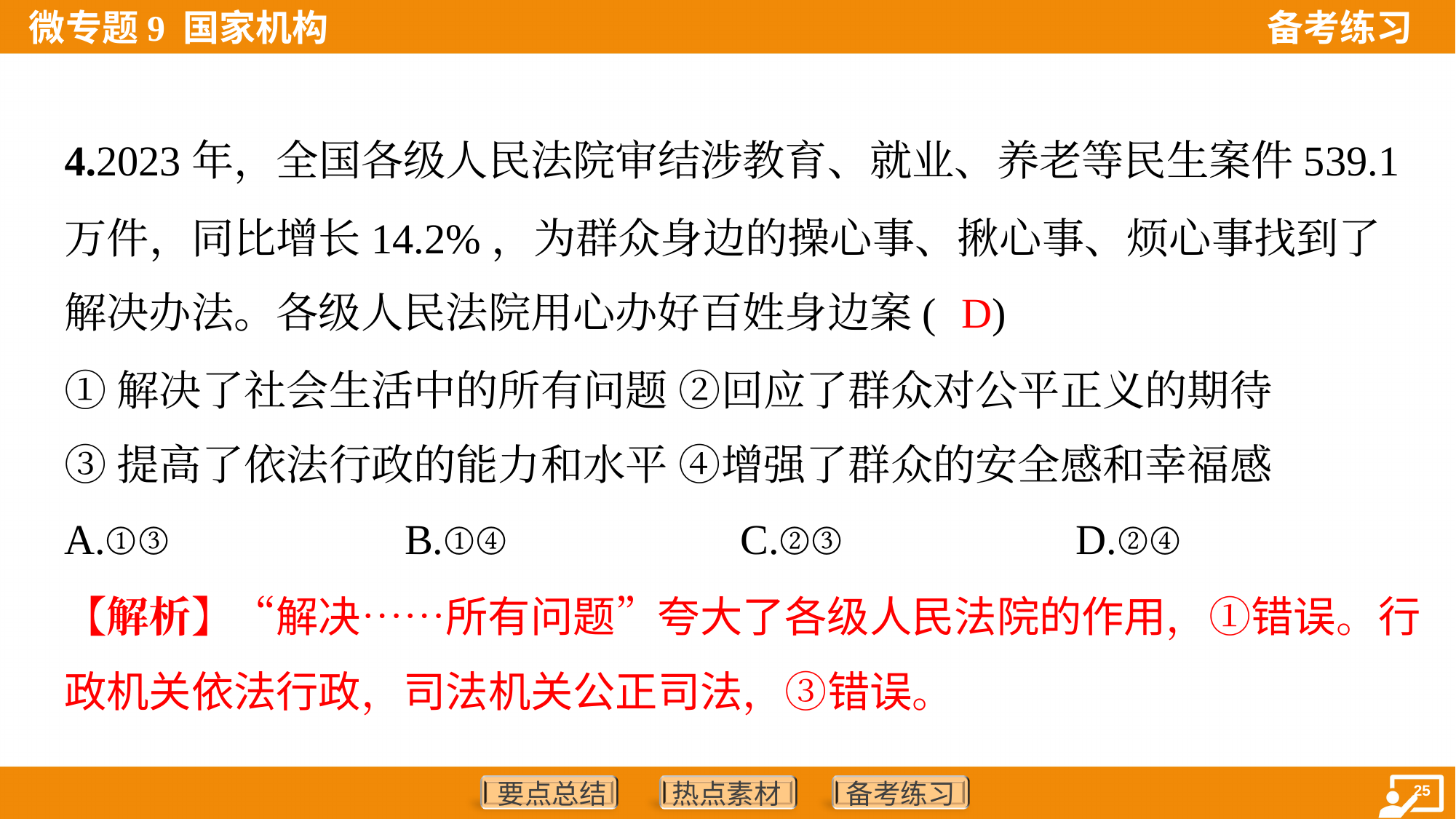

4.2023年，全国各级人民法院审结涉教育、就业、养老等民生案件539.1
万件，同比增长14.2%，为群众身边的操心事、揪心事、烦心事找到了
解决办法。各级人民法院用心办好百姓身边案(     )
D
①解决了社会生活中的所有问题 ②回应了群众对公平正义的期待
③提高了依法行政的能力和水平 ④增强了群众的安全感和幸福感
A.①③	B.①④	C.②③	D.②④
【解析】“解决……所有问题”夸大了各级人民法院的作用，①错误。行
政机关依法行政，司法机关公正司法，③错误。